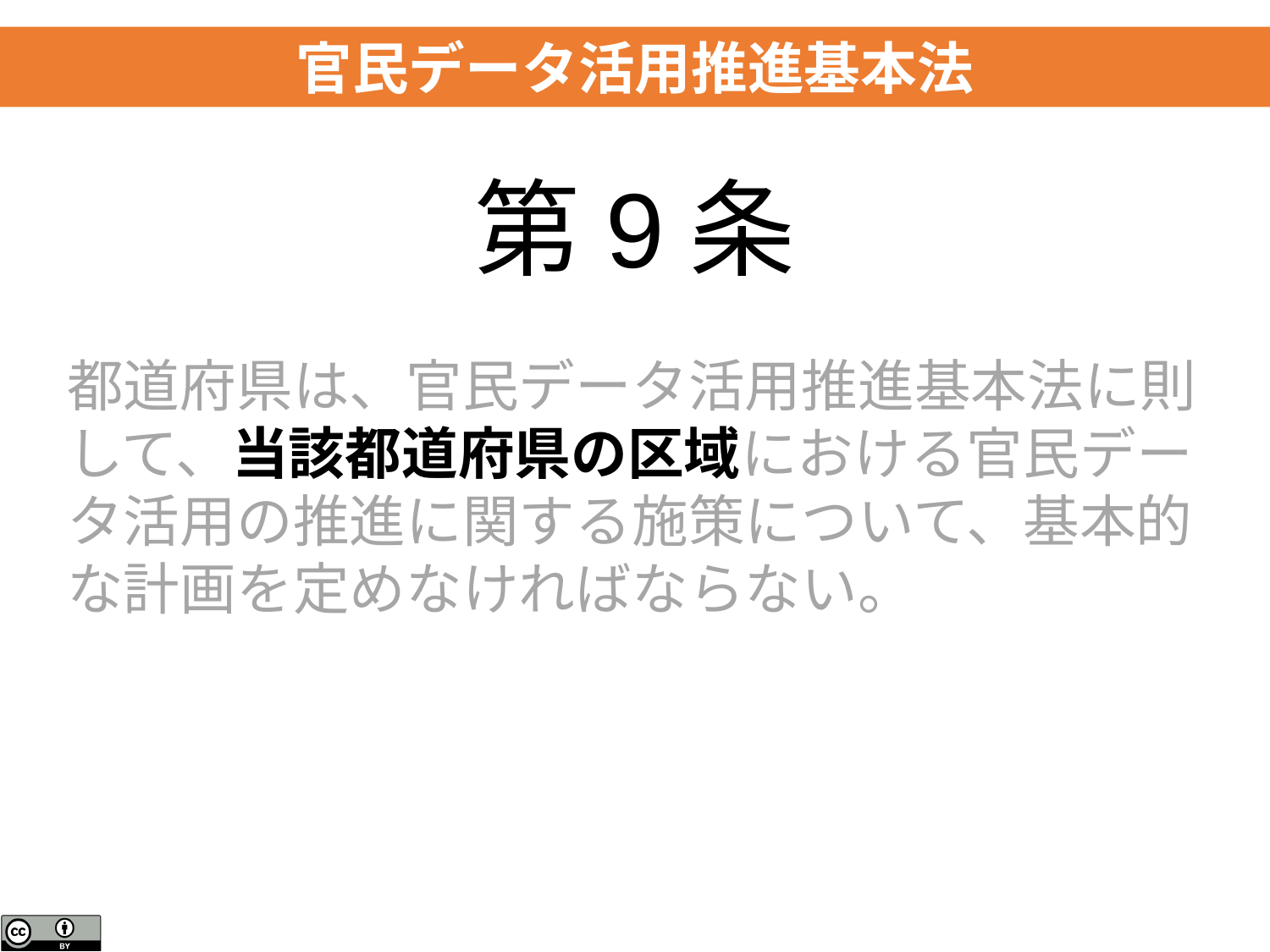

官民データ活用推進基本法
第9条
都道府県は、官民データ活用推進基本法に則して、当該都道府県の区域における官民データ活用の推進に関する施策について、基本的な計画を定めなければならない。